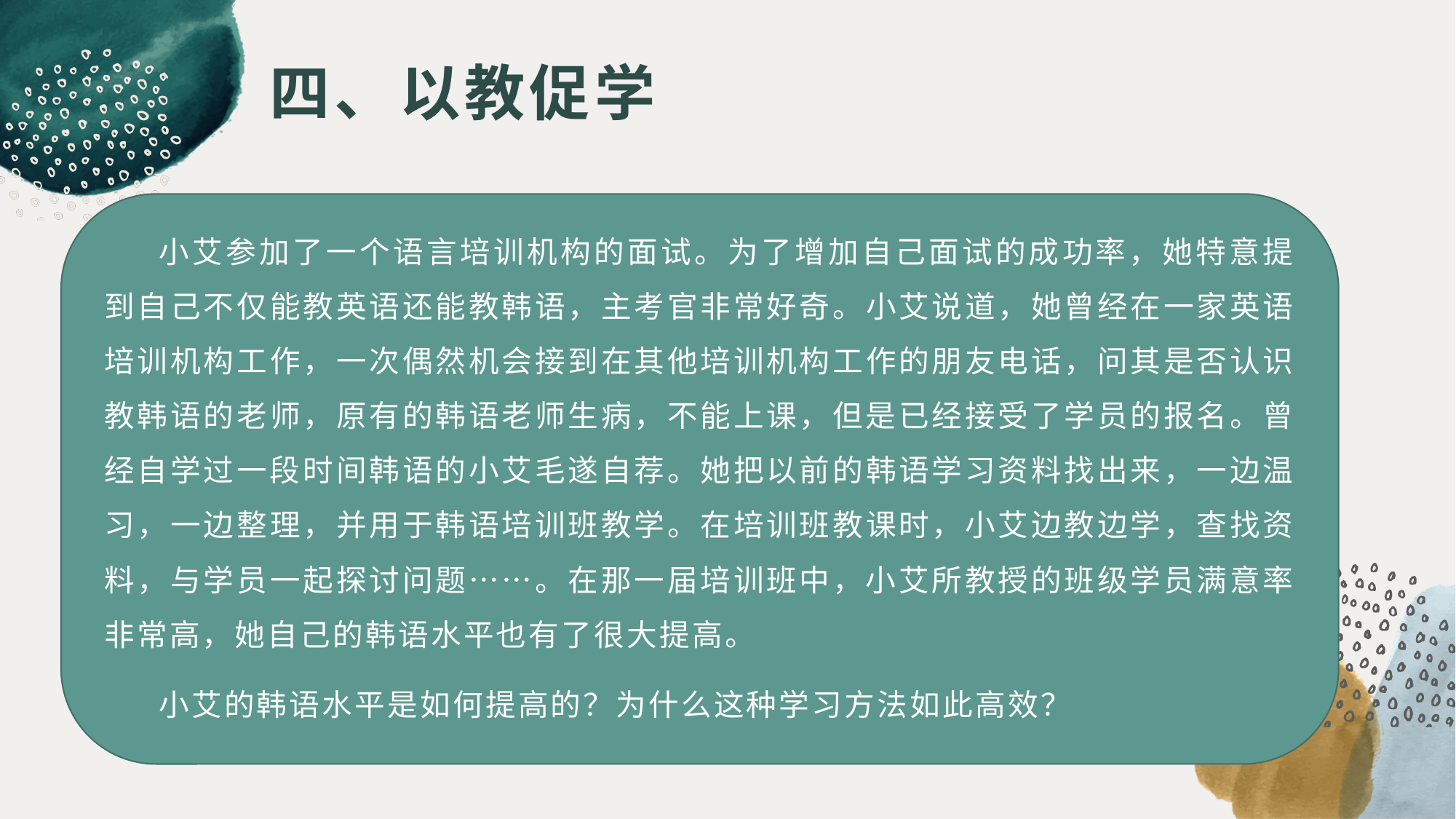

# 四、以教促学

小艾参加了一个语言培训机构的面试。为了增加自己面试的成功率，她特意提到自己不仅能教英语还能教韩语，主考官非常好奇。小艾说道，她曾经在一家英语培训机构工作，一次偶然机会接到在其他培训机构工作的朋友电话，问其是否认识教韩语的老师，原有的韩语老师生病，不能上课，但是已经接受了学员的报名。曾经自学过一段时间韩语的小艾毛遂自荐。她把以前的韩语学习资料找出来，一边温习，一边整理，并用于韩语培训班教学。在培训班教课时，小艾边教边学，查找资料，与学员一起探讨问题……。在那一届培训班中，小艾所教授的班级学员满意率非常高，她自己的韩语水平也有了很大提高。
小艾的韩语水平是如何提高的？为什么这种学习方法如此高效？